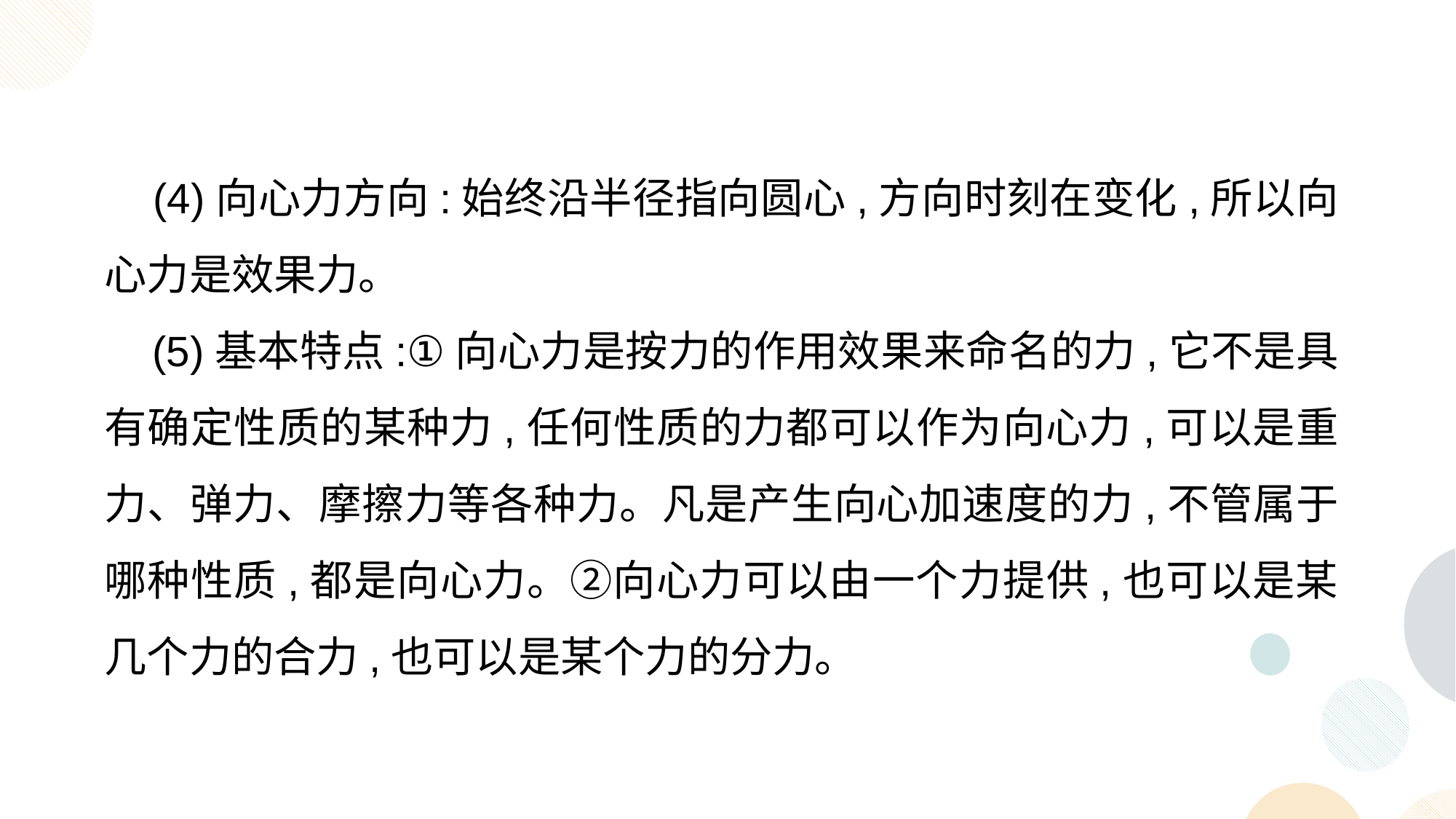

(4)向心力方向:始终沿半径指向圆心,方向时刻在变化,所以向心力是效果力。
    (5)基本特点:①向心力是按力的作用效果来命名的力,它不是具有确定性质的某种力,任何性质的力都可以作为向心力,可以是重力、弹力、摩擦力等各种力。凡是产生向心加速度的力,不管属于哪种性质,都是向心力。②向心力可以由一个力提供,也可以是某几个力的合力,也可以是某个力的分力。